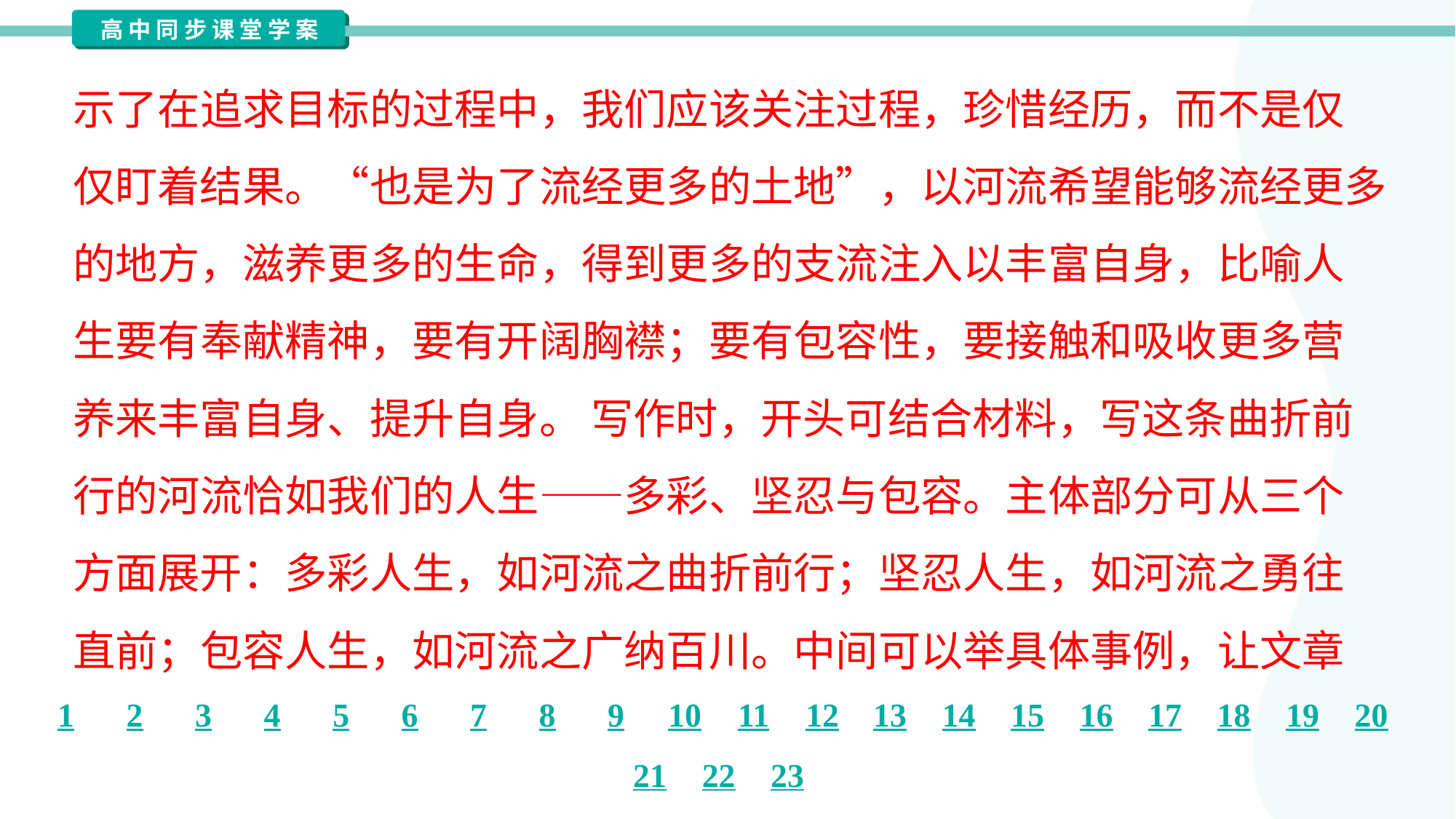

示了在追求目标的过程中，我们应该关注过程，珍惜经历，而不是仅
仅盯着结果。“也是为了流经更多的土地”，以河流希望能够流经更多
的地方，滋养更多的生命，得到更多的支流注入以丰富自身，比喻人
生要有奉献精神，要有开阔胸襟；要有包容性，要接触和吸收更多营
养来丰富自身、提升自身。 写作时，开头可结合材料，写这条曲折前
行的河流恰如我们的人生——多彩、坚忍与包容。主体部分可从三个
方面展开：多彩人生，如河流之曲折前行；坚忍人生，如河流之勇往
直前；包容人生，如河流之广纳百川。中间可以举具体事例，让文章